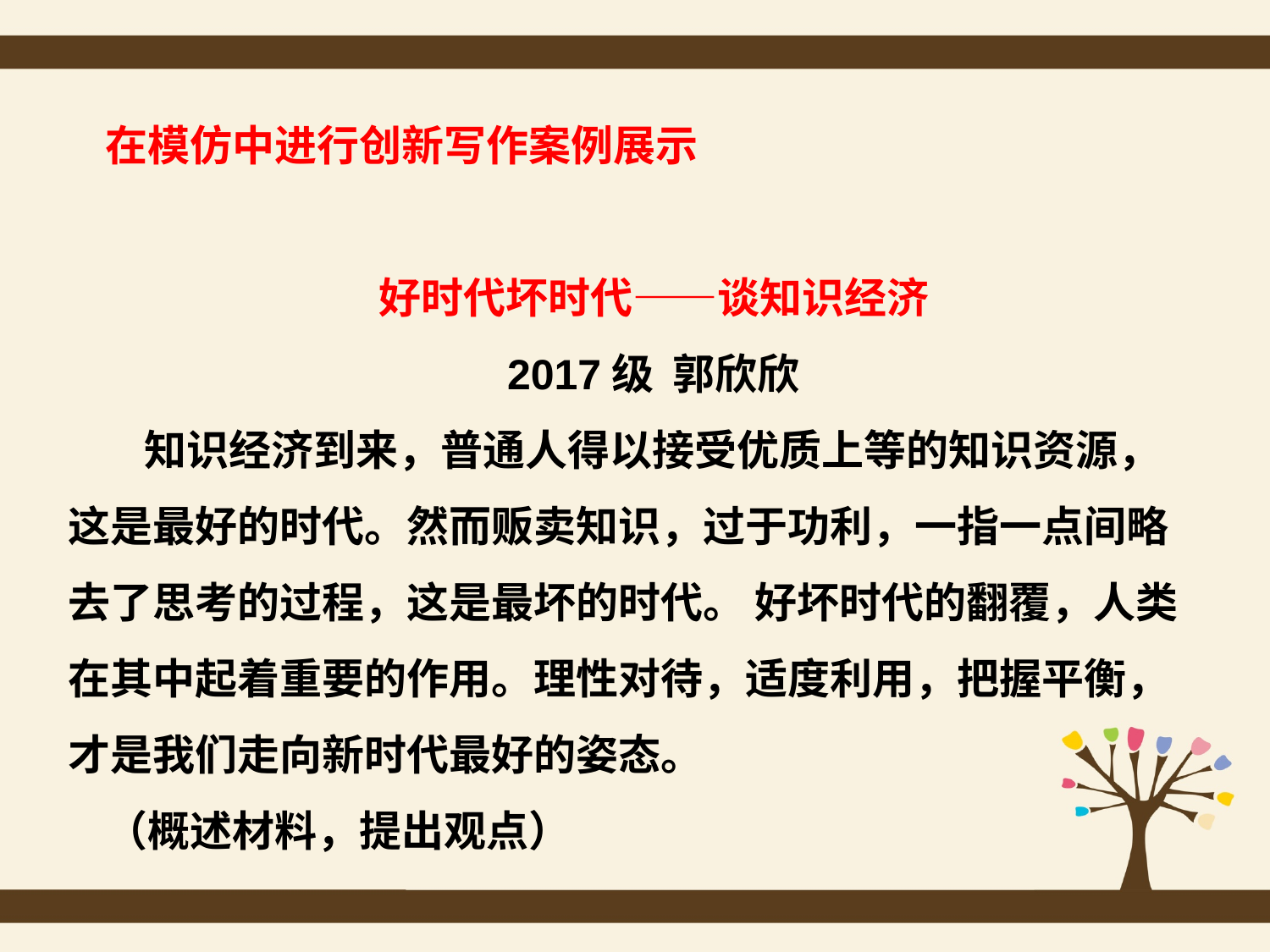

在模仿中进行创新写作案例展示

好时代坏时代――谈知识经济
2017级  郭欣欣
   知识经济到来，普通人得以接受优质上等的知识资源，这是最好的时代。然而贩卖知识，过于功利，一指一点间略去了思考的过程，这是最坏的时代。 好坏时代的翻覆，人类在其中起着重要的作用。理性对待，适度利用，把握平衡，才是我们走向新时代最好的姿态。
（概述材料，提出观点）